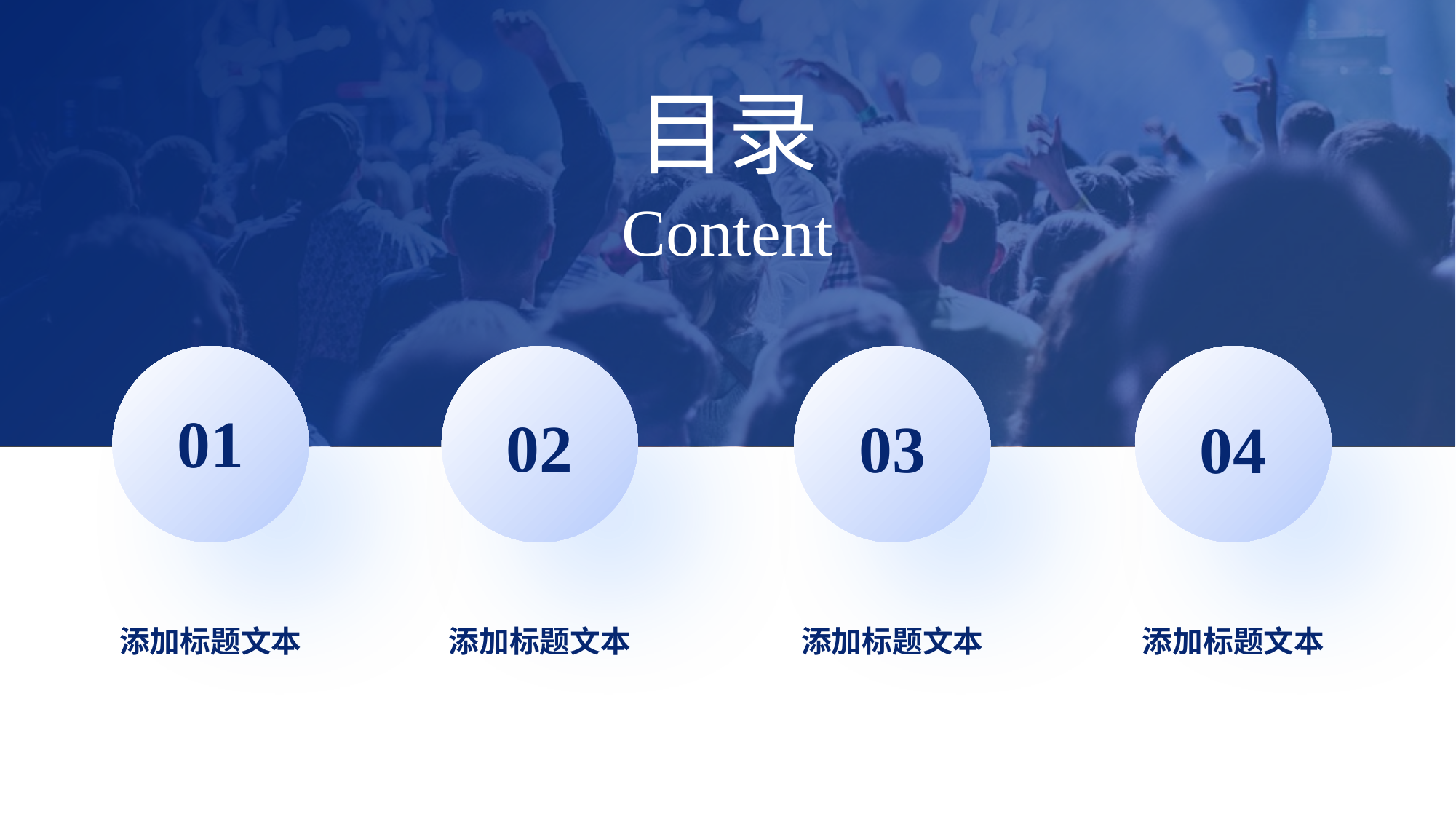

# 目录
Content
01
02
03
04
添加标题文本
添加标题文本
添加标题文本
添加标题文本